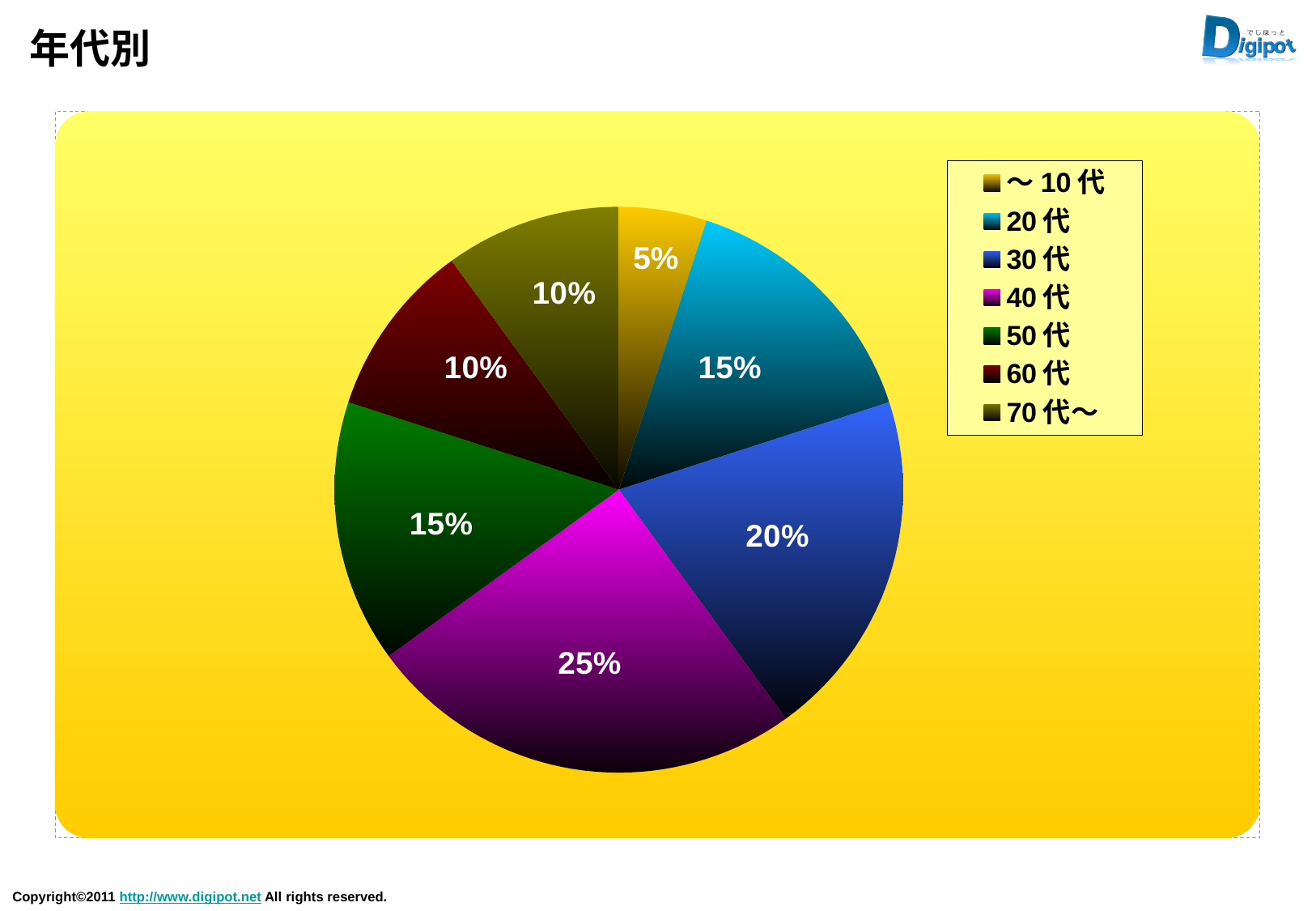

# 年代別

### Chart

| Category | 項目1 |  |  |  |  |
|---|---|---|---|---|---|
| ～10代 | 5.0 | None | None | None | None |
| 20代 | 15.0 | None | None | None | None |
| 30代 | 20.0 | None | None | None | None |
| 40代 | 25.0 | None | None | None | None |
| 50代 | 15.0 | None | None | None | None |
| 60代 | 10.0 | None | None | None | None |
| 70代～ | 10.0 | None | None | None | None |